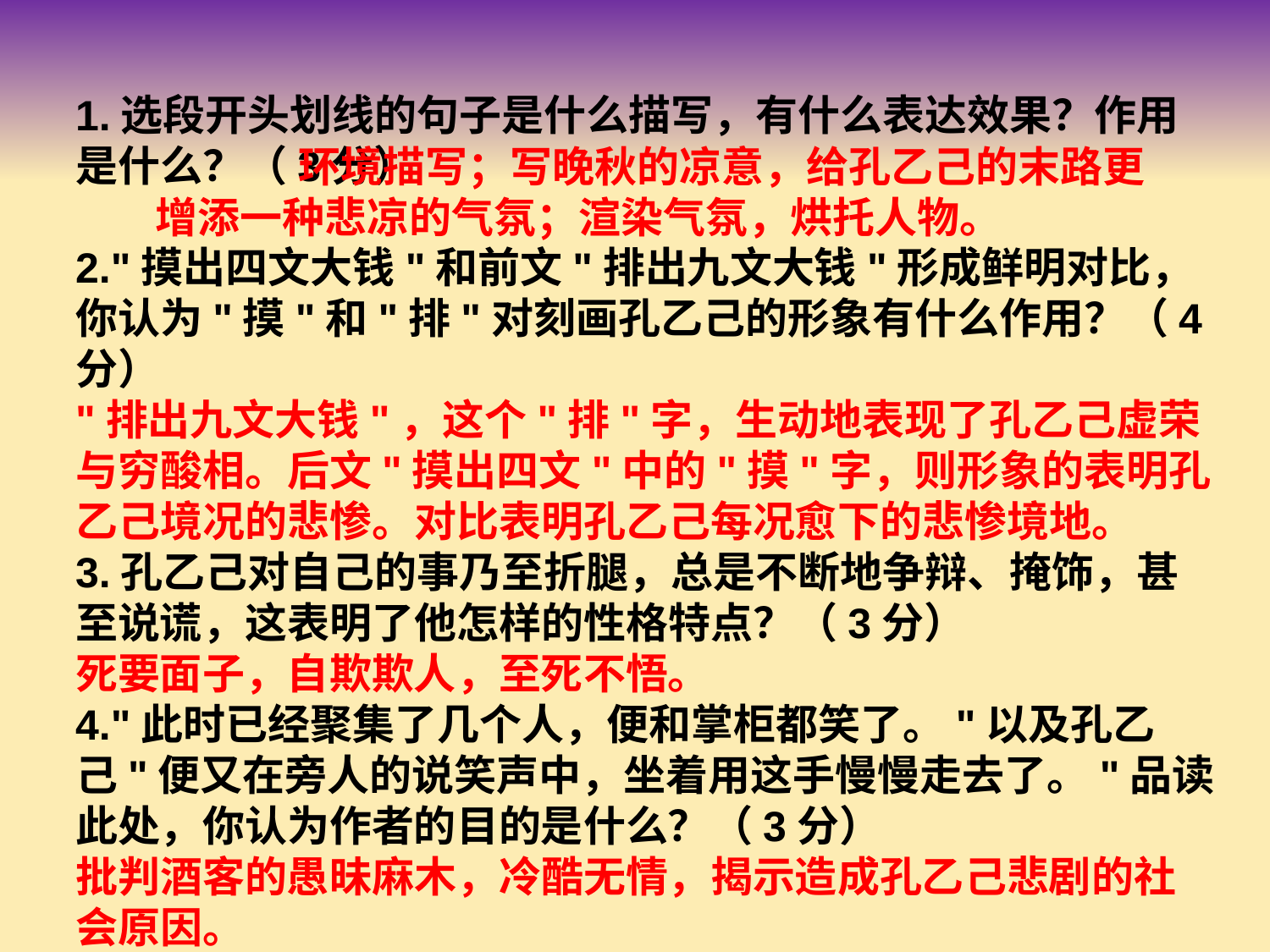

1.选段开头划线的句子是什么描写，有什么表达效果？作用是什么？（3分）

2."摸出四文大钱"和前文"排出九文大钱"形成鲜明对比，你认为"摸"和"排"对刻画孔乙己的形象有什么作用？（4分）
"排出九文大钱"，这个"排"字，生动地表现了孔乙己虚荣与穷酸相。后文"摸出四文"中的"摸"字，则形象的表明孔乙己境况的悲惨。对比表明孔乙己每况愈下的悲惨境地。
3.孔乙己对自己的事乃至折腿，总是不断地争辩、掩饰，甚至说谎，这表明了他怎样的性格特点？（3分）
死要面子，自欺欺人，至死不悟。
4."此时已经聚集了几个人，便和掌柜都笑了。"以及孔乙己"便又在旁人的说笑声中，坐着用这手慢慢走去了。"品读此处，你认为作者的目的是什么？（3分）
批判酒客的愚昧麻木，冷酷无情，揭示造成孔乙己悲剧的社会原因。
              环境描写；写晚秋的凉意，给孔乙己的末路更
增添一种悲凉的气氛；渲染气氛，烘托人物。